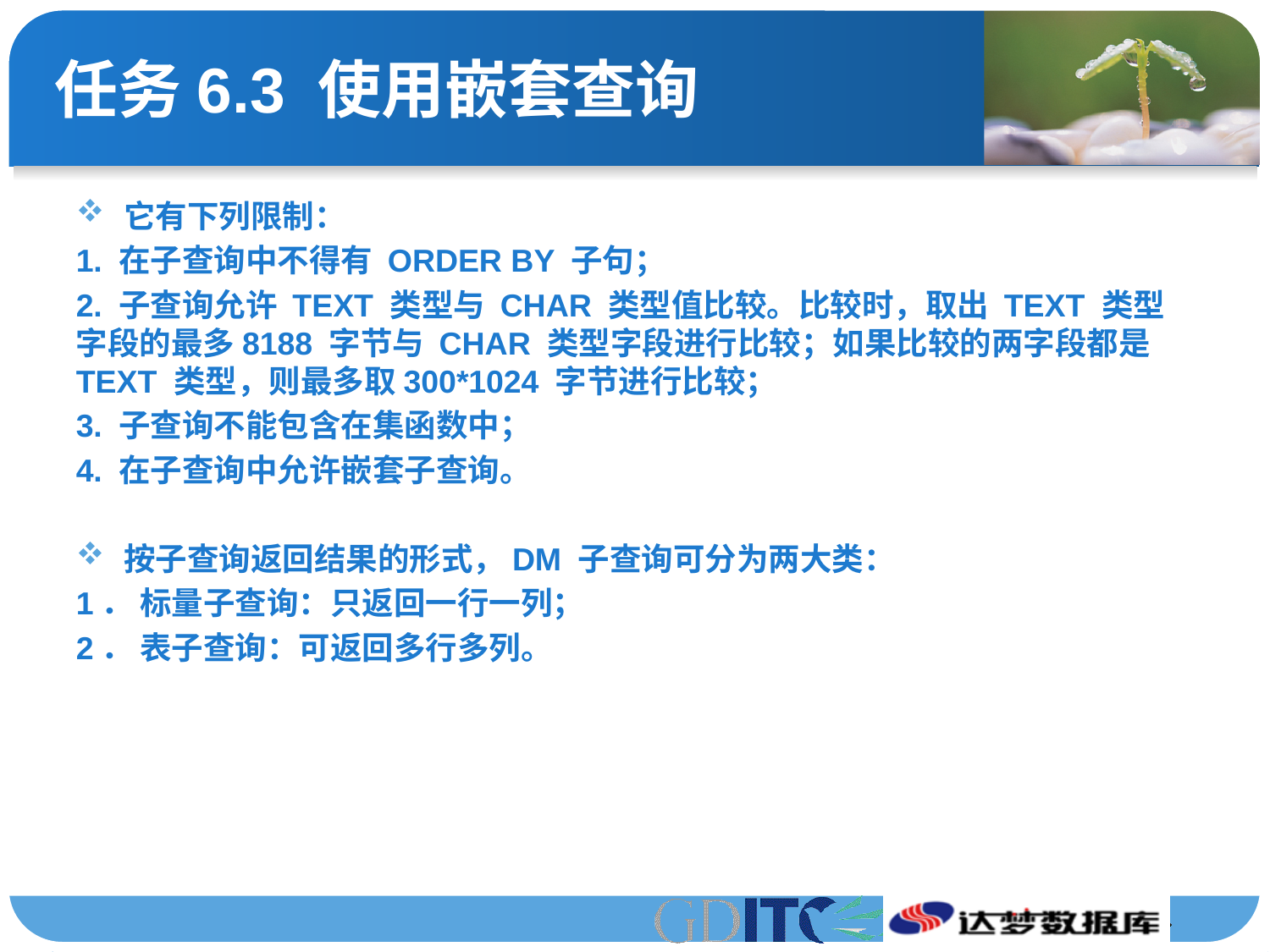

# 任务6.3 使用嵌套查询
它有下列限制：
1. 在子查询中不得有 ORDER BY 子句；
2. 子查询允许 TEXT 类型与 CHAR 类型值比较。比较时，取出 TEXT 类型字段的最多8188 字节与 CHAR 类型字段进行比较；如果比较的两字段都是 TEXT 类型，则最多取300*1024 字节进行比较；
3. 子查询不能包含在集函数中；
4. 在子查询中允许嵌套子查询。

按子查询返回结果的形式，DM 子查询可分为两大类：
1． 标量子查询：只返回一行一列；
2． 表子查询：可返回多行多列。